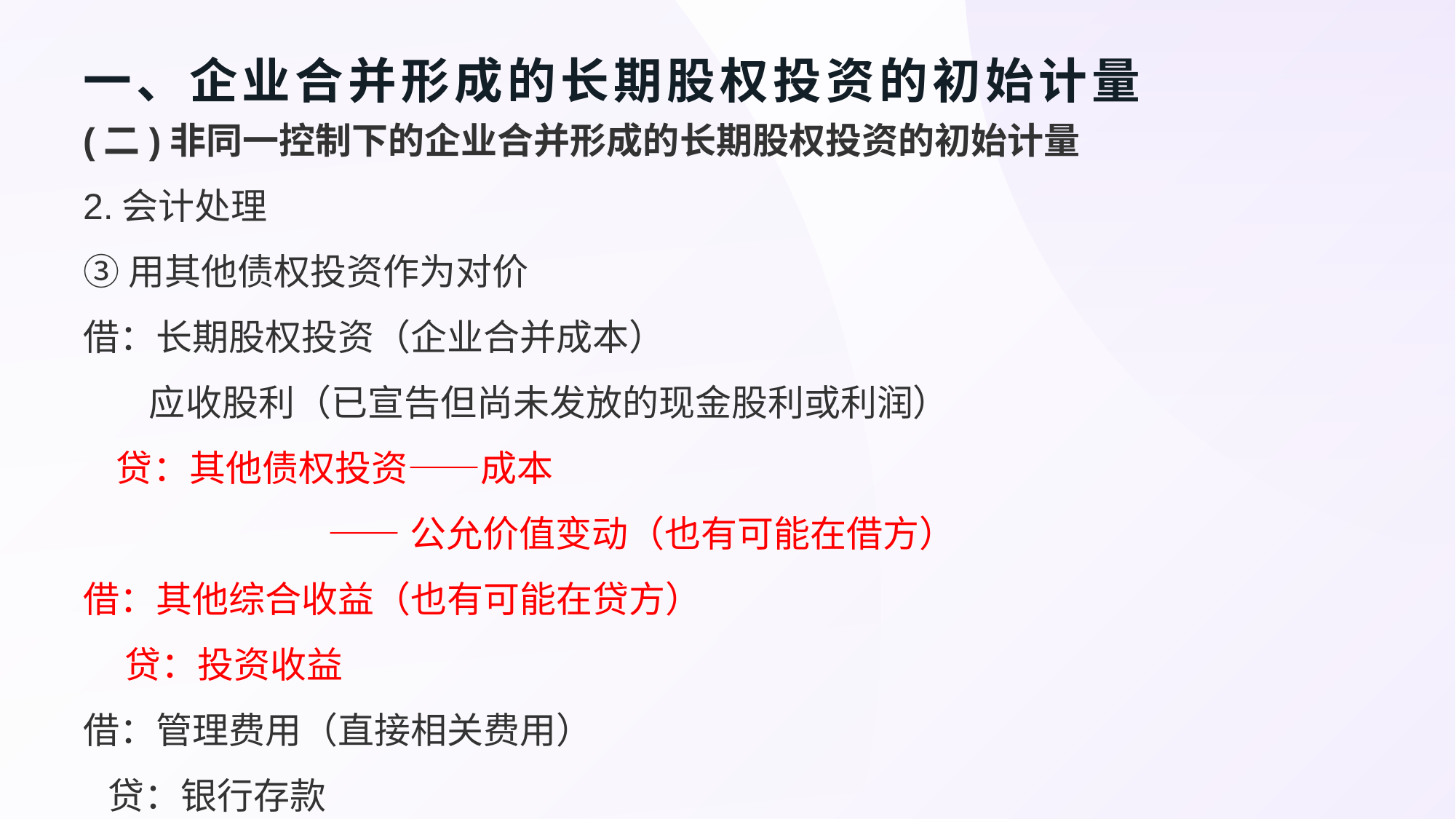

# 一、企业合并形成的长期股权投资的初始计量
(二)非同一控制下的企业合并形成的长期股权投资的初始计量
2.会计处理
③用其他债权投资作为对价
借：长期股权投资（企业合并成本）
       应收股利（已宣告但尚未发放的现金股利或利润）
   贷：其他债权投资——成本
                              ——公允价值变动（也有可能在借方）
借：其他综合收益（也有可能在贷方）
    贷：投资收益
借：管理费用（直接相关费用）
  贷：银行存款